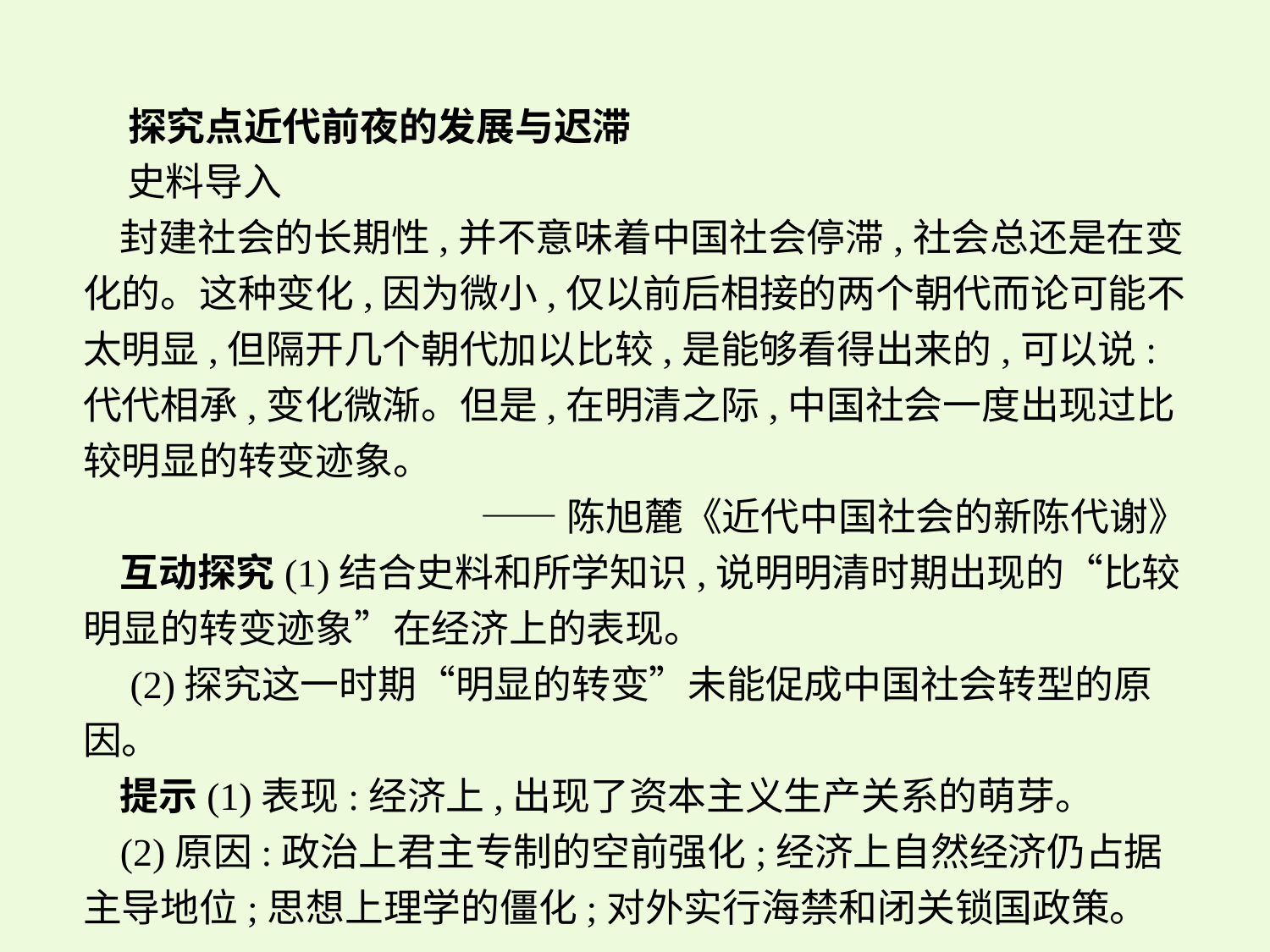

探究点近代前夜的发展与迟滞
    史料导入
封建社会的长期性,并不意味着中国社会停滞,社会总还是在变化的。这种变化,因为微小,仅以前后相接的两个朝代而论可能不太明显,但隔开几个朝代加以比较,是能够看得出来的,可以说:代代相承,变化微渐。但是,在明清之际,中国社会一度出现过比较明显的转变迹象。
——陈旭麓《近代中国社会的新陈代谢》
互动探究(1)结合史料和所学知识,说明明清时期出现的“比较明显的转变迹象”在经济上的表现。
 (2)探究这一时期“明显的转变”未能促成中国社会转型的原因。
提示(1)表现:经济上,出现了资本主义生产关系的萌芽。
(2)原因:政治上君主专制的空前强化;经济上自然经济仍占据主导地位;思想上理学的僵化;对外实行海禁和闭关锁国政策。